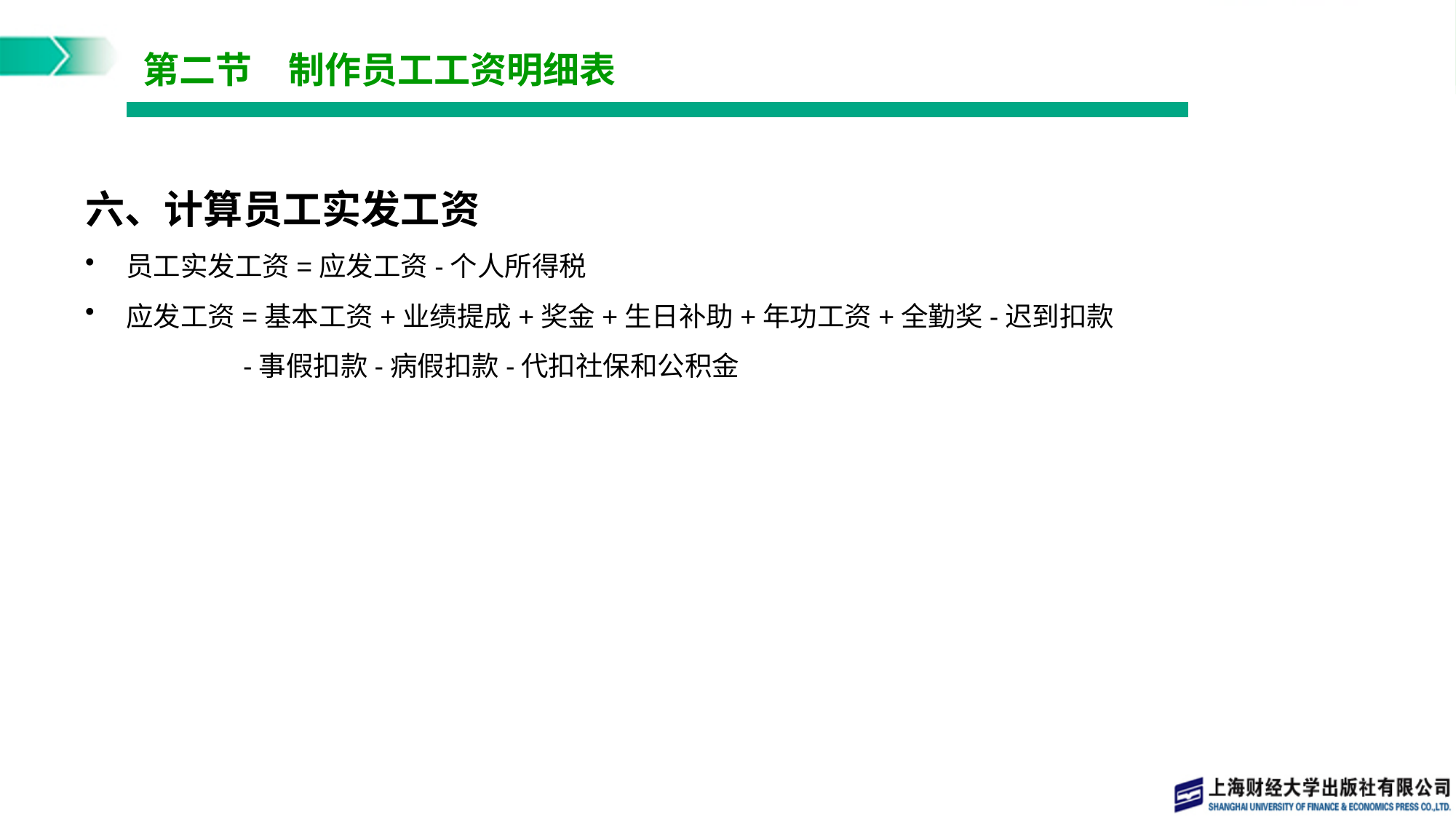

# 第二节　制作员工工资明细表
六、计算员工实发工资
员工实发工资=应发工资-个人所得税
应发工资=基本工资+业绩提成+奖金+生日补助+年功工资+全勤奖-迟到扣款
                   　-事假扣款-病假扣款-代扣社保和公积金